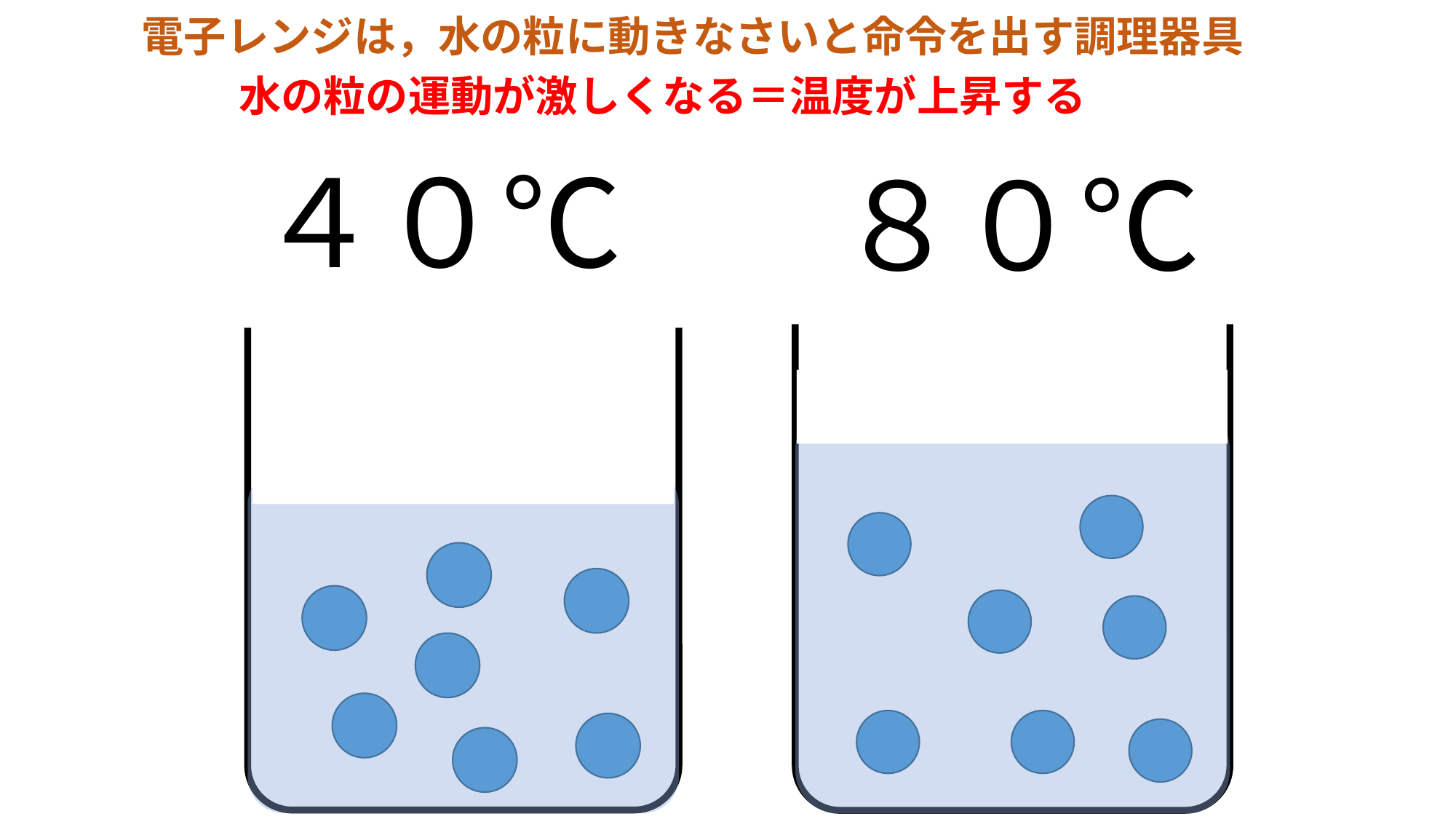

電子レンジは，水の粒に動きなさいと命令を出す調理器具
 水の粒の運動が激しくなる＝温度が上昇する

４０℃
８０℃